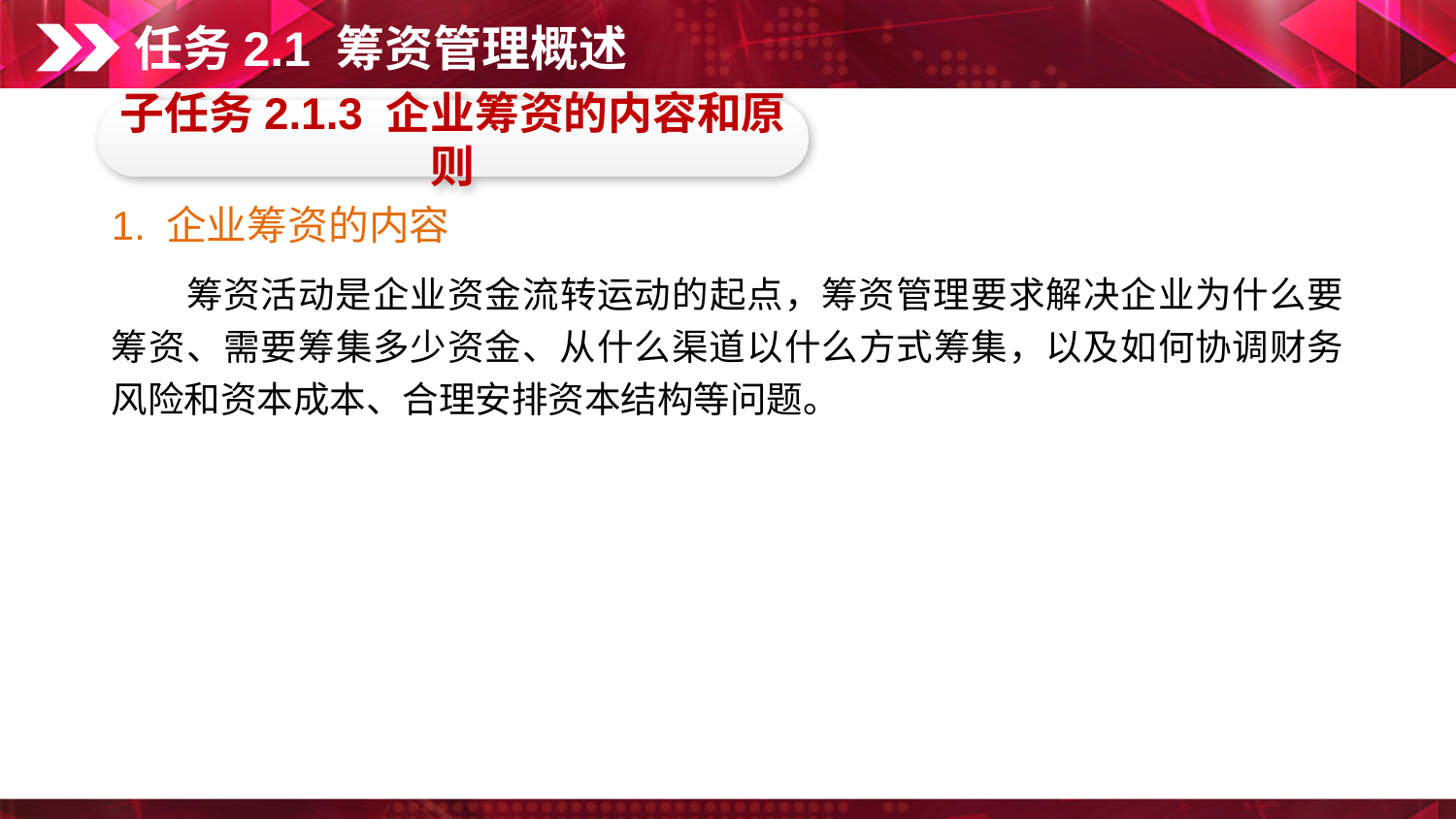

任务2.1 筹资管理概述

子任务2.1.3 企业筹资的内容和原则
1. 企业筹资的内容
　　筹资活动是企业资金流转运动的起点，筹资管理要求解决企业为什么要筹资、需要筹集多少资金、从什么渠道以什么方式筹集，以及如何协调财务风险和资本成本、合理安排资本结构等问题。